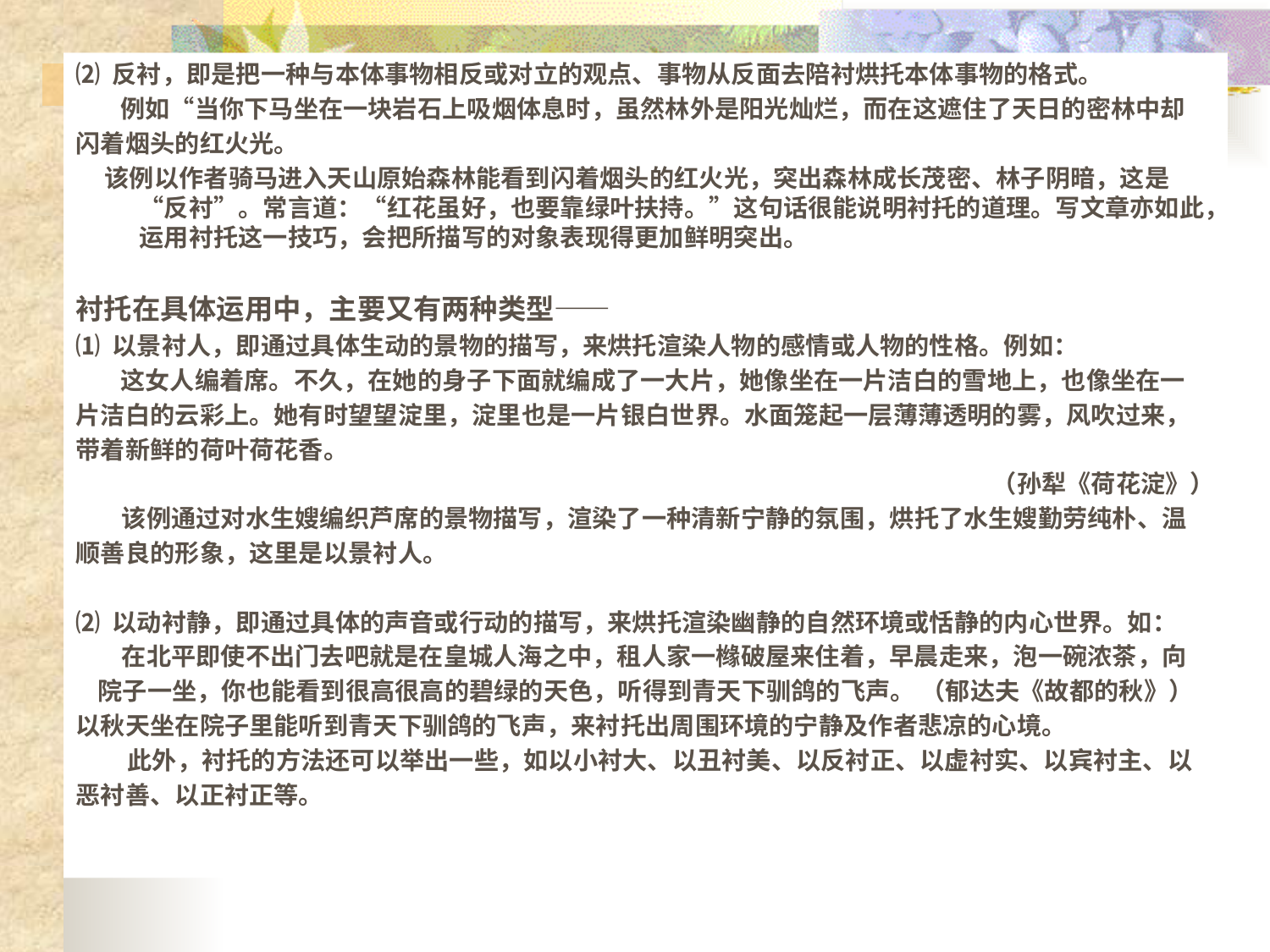

# ⑵ 反衬，即是把一种与本体事物相反或对立的观点、事物从反面去陪衬烘托本体事物的格式。
       例如“当你下马坐在一块岩石上吸烟体息时，虽然林外是阳光灿烂，而在这遮住了天日的密林中却
闪着烟头的红火光。
    该例以作者骑马进入天山原始森林能看到闪着烟头的红火光，突出森林成长茂密、林子阴暗，这是“反衬”。常言道：“红花虽好，也要靠绿叶扶持。”这句话很能说明衬托的道理。写文章亦如此，运用衬托这一技巧，会把所描写的对象表现得更加鲜明突出。

衬托在具体运用中，主要又有两种类型——
⑴ 以景衬人，即通过具体生动的景物的描写，来烘托渲染人物的感情或人物的性格。例如：
       这女人编着席。不久，在她的身子下面就编成了一大片，她像坐在一片洁白的雪地上，也像坐在一
片洁白的云彩上。她有时望望淀里，淀里也是一片银白世界。水面笼起一层薄薄透明的雾，风吹过来，
带着新鲜的荷叶荷花香。
（孙犁《荷花淀》）
       该例通过对水生嫂编织芦席的景物描写，渲染了一种清新宁静的氛围，烘托了水生嫂勤劳纯朴、温
顺善良的形象，这里是以景衬人。

⑵ 以动衬静，即通过具体的声音或行动的描写，来烘托渲染幽静的自然环境或恬静的内心世界。如：
       在北平即使不出门去吧就是在皇城人海之中，租人家一橼破屋来住着，早晨走来，泡一碗浓茶，向
院子一坐，你也能看到很高很高的碧绿的天色，听得到青天下驯鸽的飞声。 （郁达夫《故都的秋》）
以秋天坐在院子里能听到青天下驯鸽的飞声，来衬托出周围环境的宁静及作者悲凉的心境。
        此外，衬托的方法还可以举出一些，如以小衬大、以丑衬美、以反衬正、以虚衬实、以宾衬主、以
恶衬善、以正衬正等。